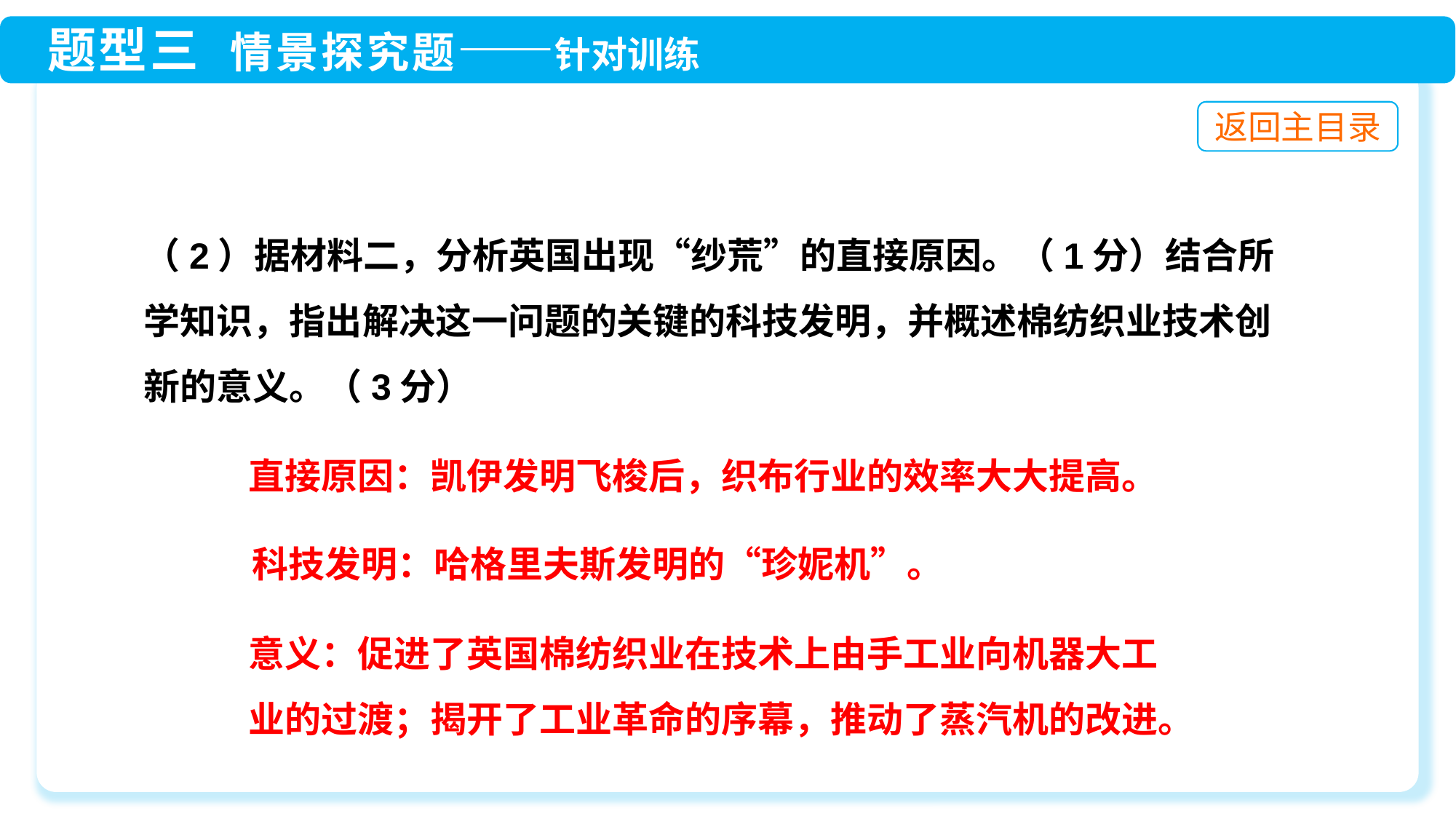

（2）据材料二，分析英国出现“纱荒”的直接原因。（1分）结合所学知识，指出解决这一问题的关键的科技发明，并概述棉纺织业技术创新的意义。（3分）
直接原因：凯伊发明飞梭后，织布行业的效率大大提高。
科技发明：哈格里夫斯发明的“珍妮机”。
意义：促进了英国棉纺织业在技术上由手工业向机器大工业的过渡；揭开了工业革命的序幕，推动了蒸汽机的改进。